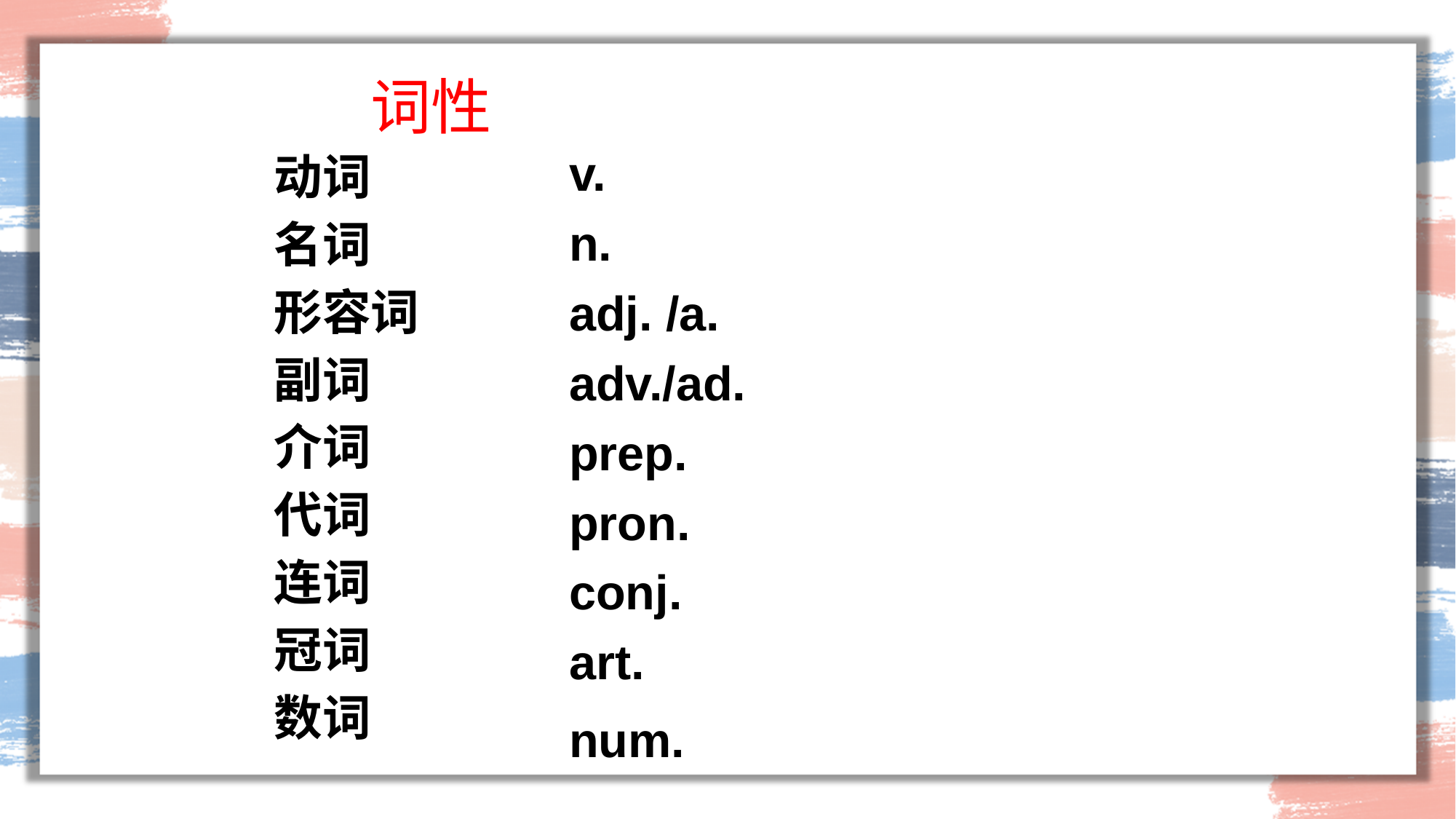

# 词性
v.
n.
adj. /a.
adv./ad.
prep.
pron.
conj.
art.
num.
动词
名词
形容词
副词
介词
代词
连词
冠词
数词